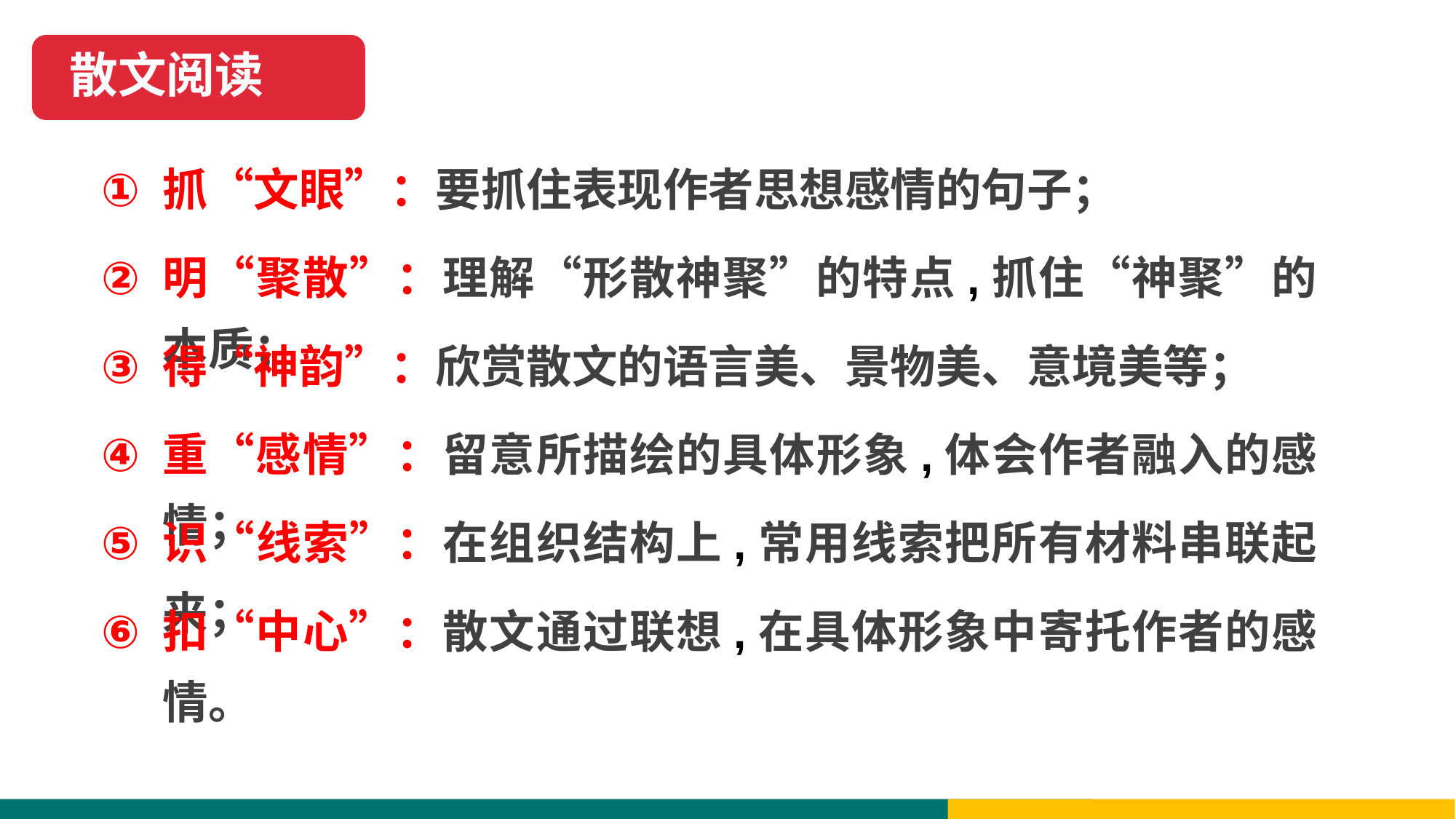

散文阅读
抓“文眼”：要抓住表现作者思想感情的句子；
明“聚散”：理解“形散神聚”的特点,抓住“神聚”的本质；
得“神韵”：欣赏散文的语言美、景物美、意境美等；
重“感情”：留意所描绘的具体形象,体会作者融入的感情；
识“线索”：在组织结构上,常用线索把所有材料串联起来；
扣“中心”：散文通过联想,在具体形象中寄托作者的感情。